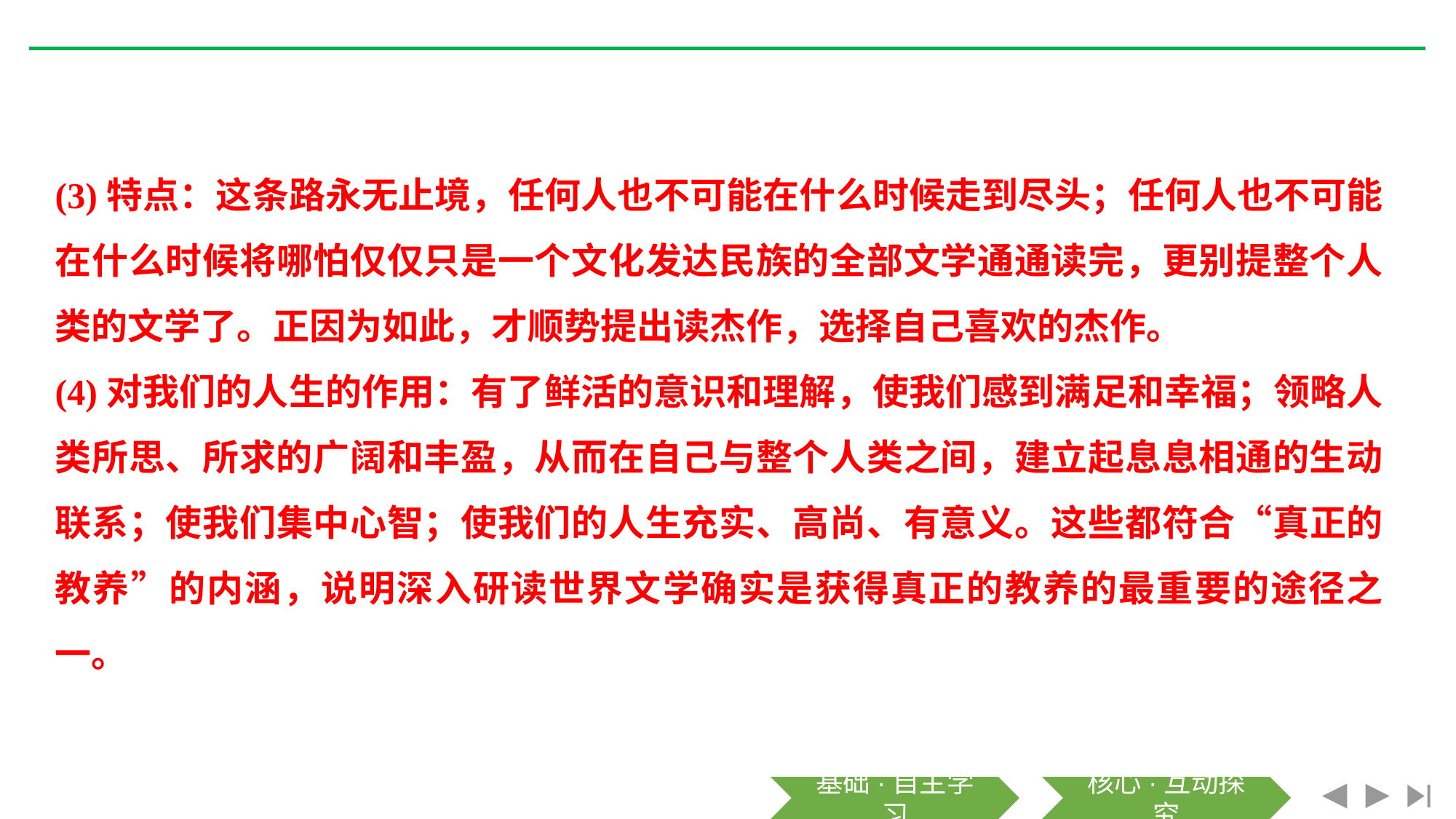

(3)特点：这条路永无止境，任何人也不可能在什么时候走到尽头；任何人也不可能在什么时候将哪怕仅仅只是一个文化发达民族的全部文学通通读完，更别提整个人类的文学了。正因为如此，才顺势提出读杰作，选择自己喜欢的杰作。
(4)对我们的人生的作用：有了鲜活的意识和理解，使我们感到满足和幸福；领略人类所思、所求的广阔和丰盈，从而在自己与整个人类之间，建立起息息相通的生动联系；使我们集中心智；使我们的人生充实、高尚、有意义。这些都符合“真正的教养”的内涵，说明深入研读世界文学确实是获得真正的教养的最重要的途径之一。